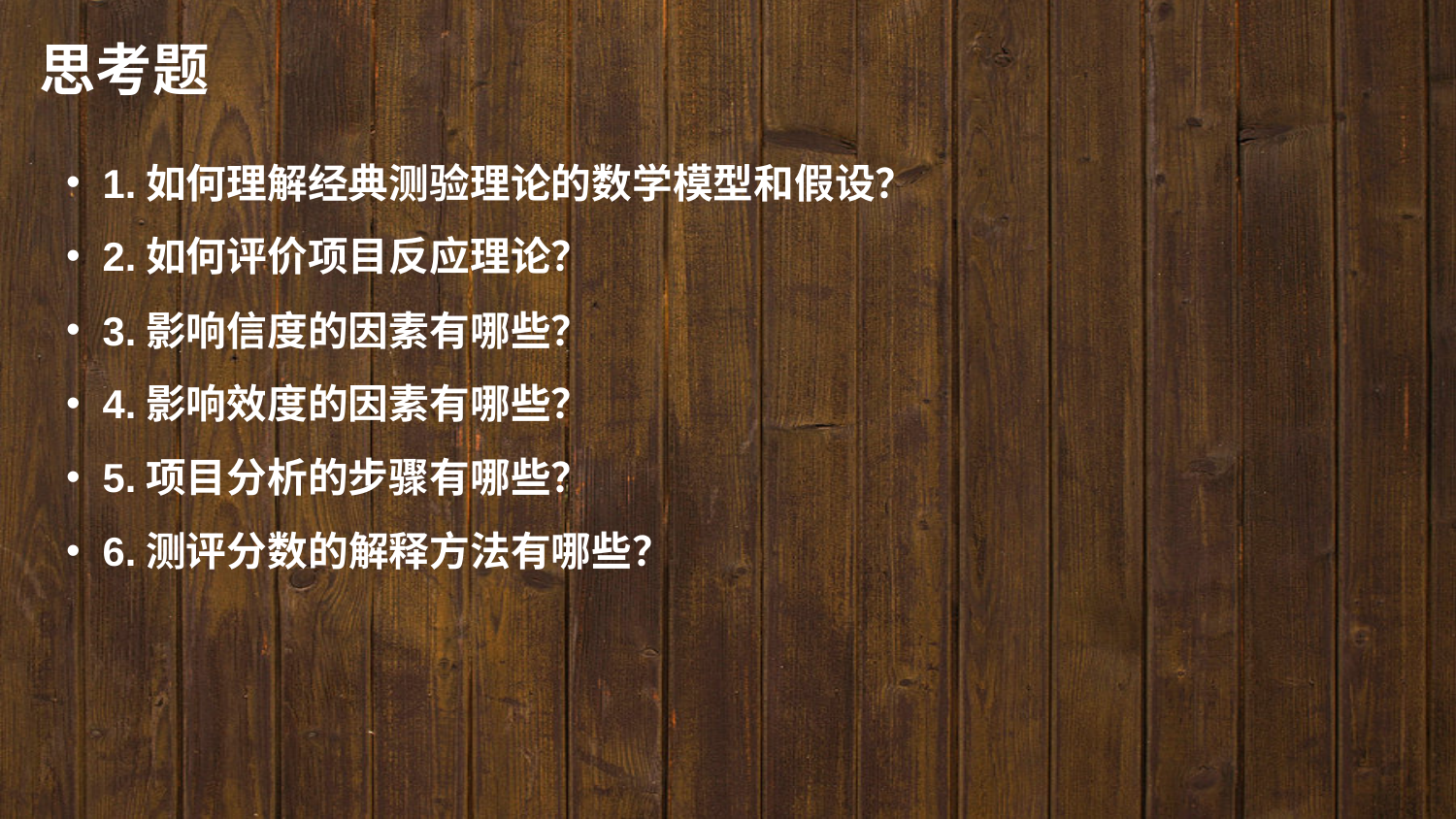

思考题
1.如何理解经典测验理论的数学模型和假设？
2.如何评价项目反应理论？
3.影响信度的因素有哪些？
4.影响效度的因素有哪些？
5.项目分析的步骤有哪些？
6.测评分数的解释方法有哪些？